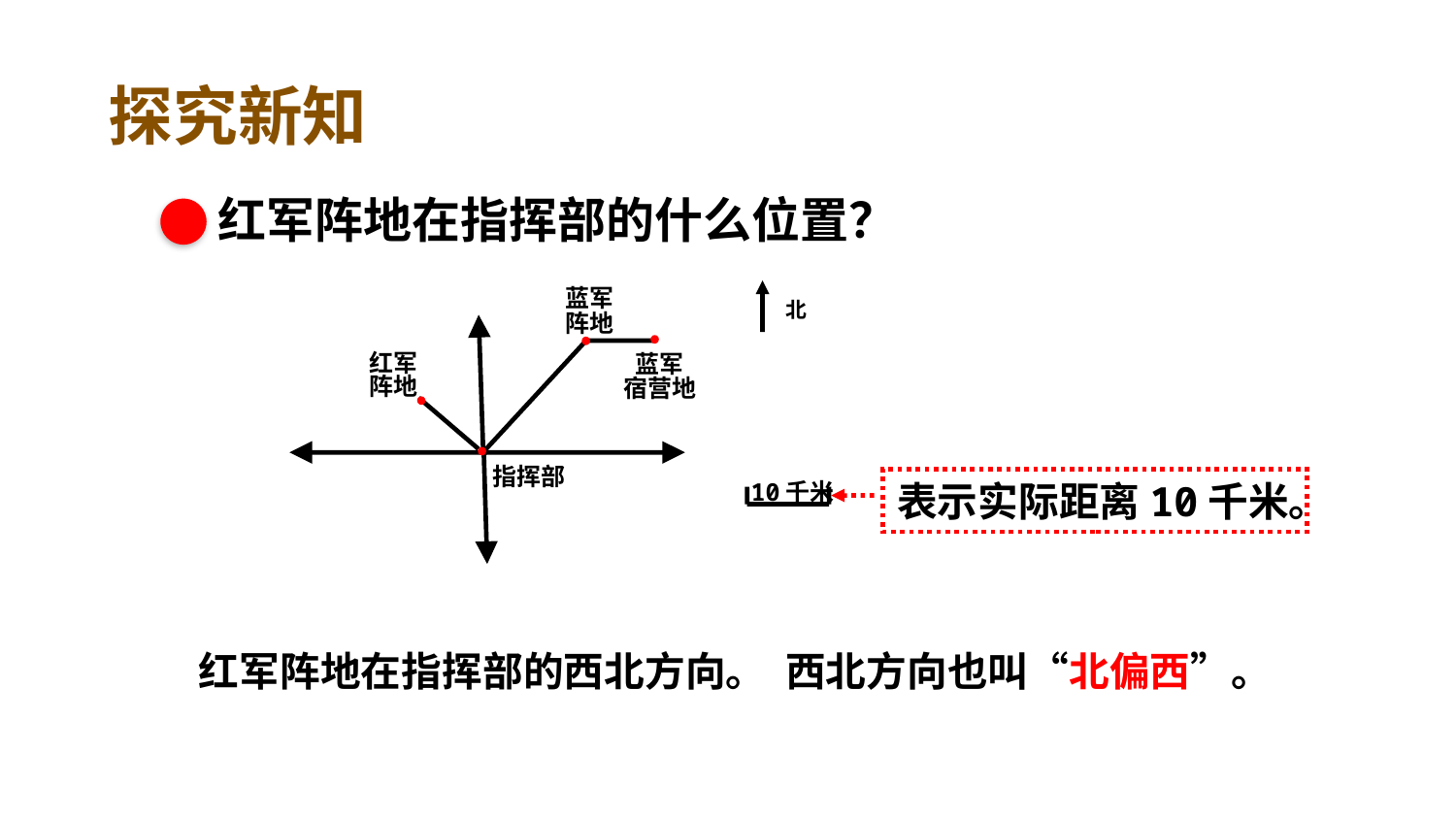

探究新知
红军阵地在指挥部的什么位置？

蓝军
阵地
北

红军
阵地
蓝军
宿营地

指挥部
表示实际距离10千米。
10千米

红军阵地在指挥部的西北方向。
西北方向也叫“北偏西”。